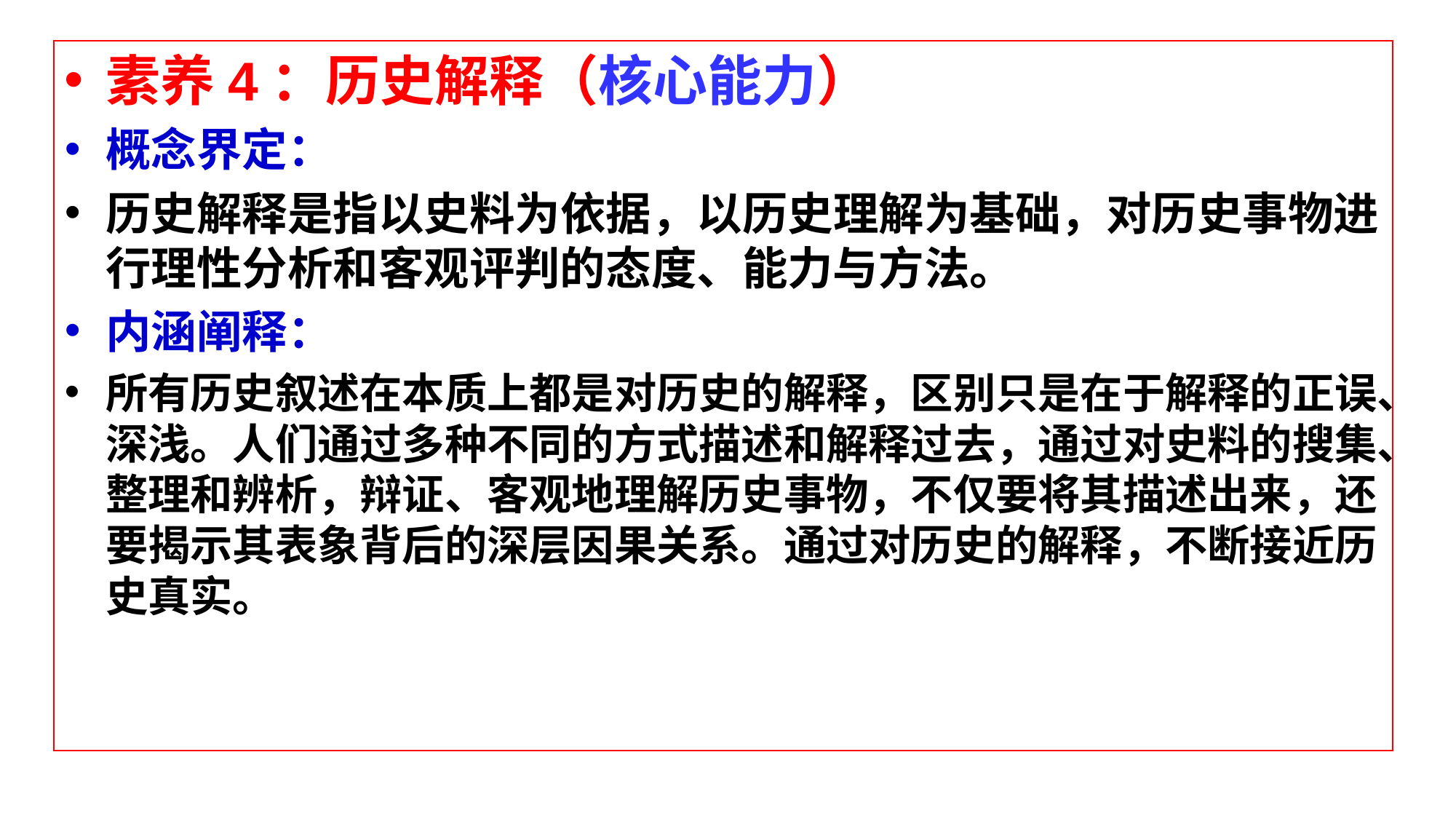

素养4：历史解释（核心能力）
概念界定：
历史解释是指以史料为依据，以历史理解为基础，对历史事物进行理性分析和客观评判的态度、能力与方法。
内涵阐释：
所有历史叙述在本质上都是对历史的解释，区别只是在于解释的正误、深浅。人们通过多种不同的方式描述和解释过去，通过对史料的搜集、整理和辨析，辩证、客观地理解历史事物，不仅要将其描述出来，还要揭示其表象背后的深层因果关系。通过对历史的解释，不断接近历史真实。